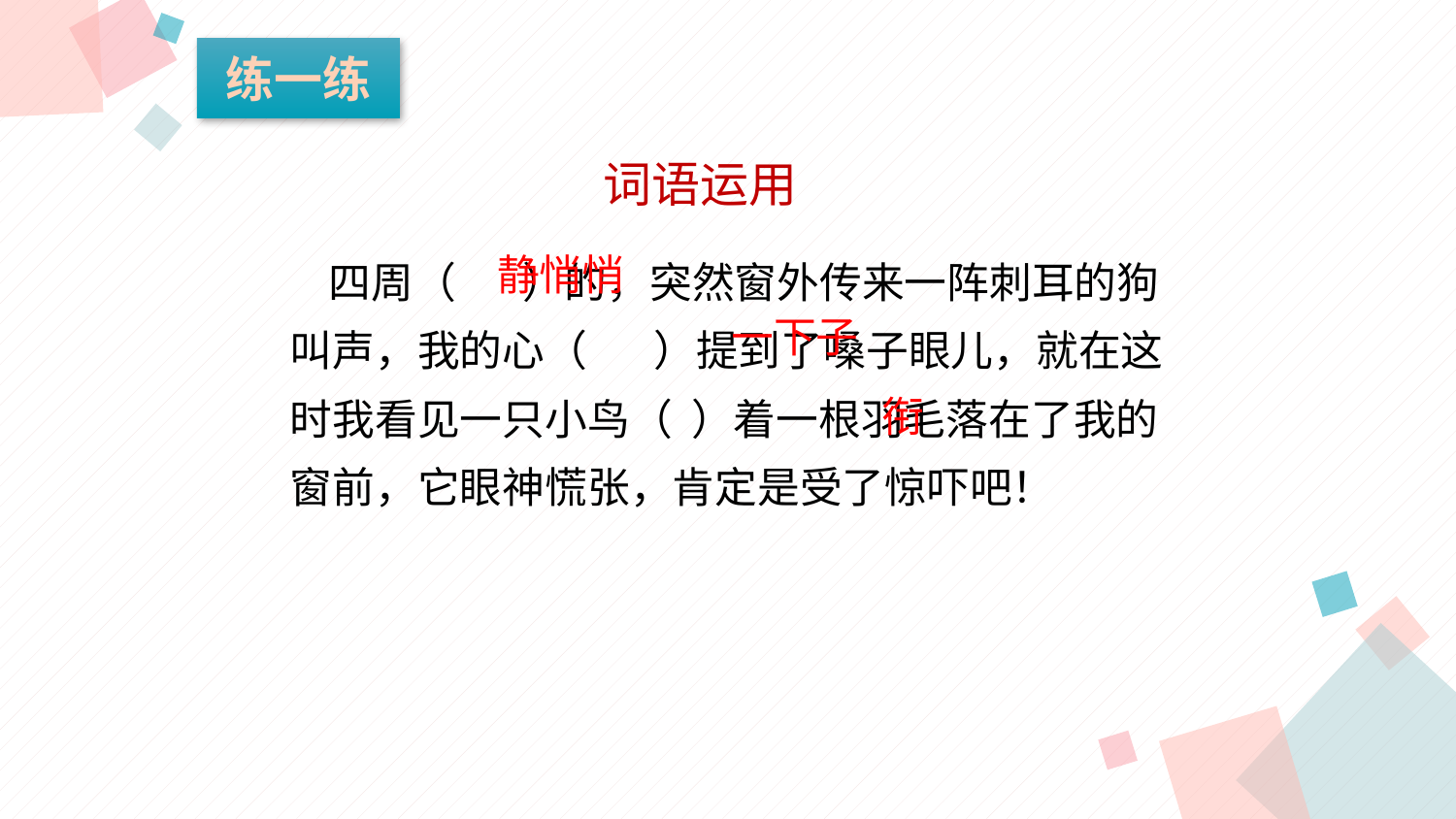

练一练
词语运用
   四周（       ）的，突然窗外传来一阵刺耳的狗叫声，我的心（       ）提到了嗓子眼儿，就在这时我看见一只小鸟（  ）着一根羽毛落在了我的窗前，它眼神慌张，肯定是受了惊吓吧！
静悄悄
一下子
衔